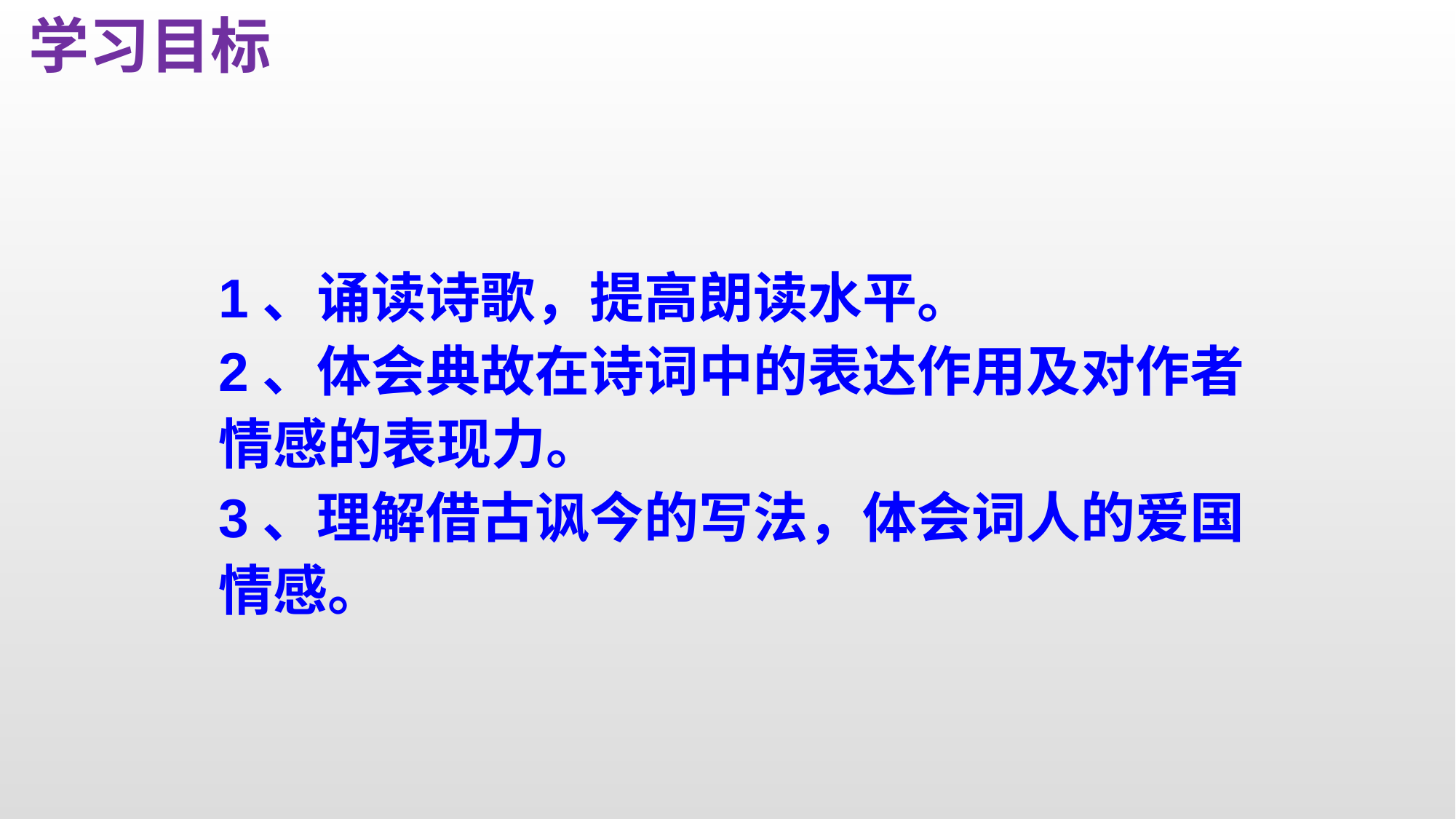

学习目标
1、诵读诗歌，提高朗读水平。
2、体会典故在诗词中的表达作用及对作者情感的表现力。
3、理解借古讽今的写法，体会词人的爱国情感。